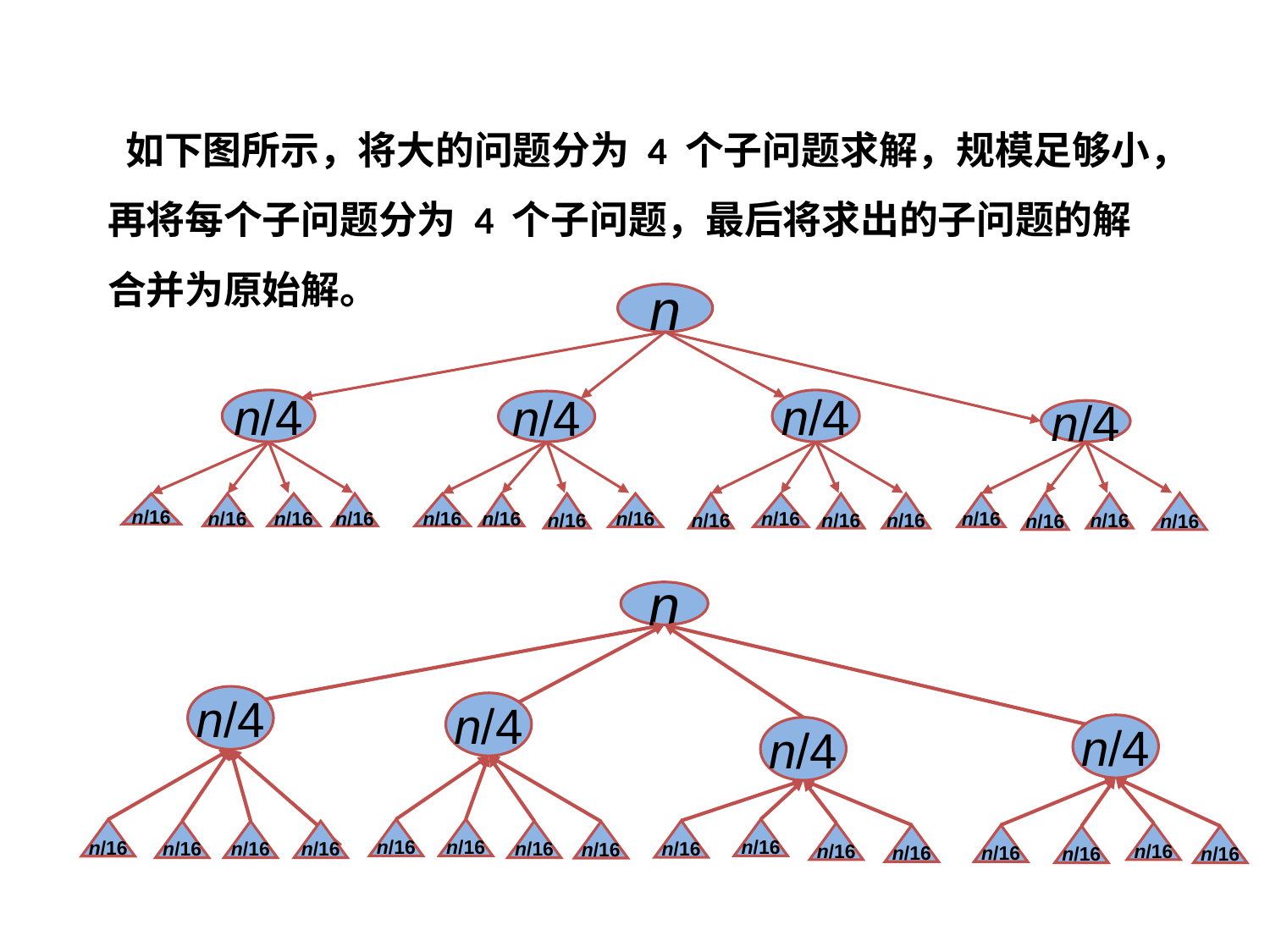

如下图所示，将大的问题分为 4 个子问题求解，规模足够小，再将每个子问题分为 4 个子问题，最后将求出的子问题的解合并为原始解。
n
n/4
n/16
n/16
n/16
n/16
n/4
n/16
n/16
n/16
n/16
n/4
n/16
n/16
n/16
n/16
n/4
n/16
n/16
n/16
n/16
n
n/4
n/4
n/4
n/4
n/16
n/16
n/16
n/16
n/16
n/16
n/16
n/16
n/16
n/16
n/16
n/16
n/16
n/16
n/16
n/16